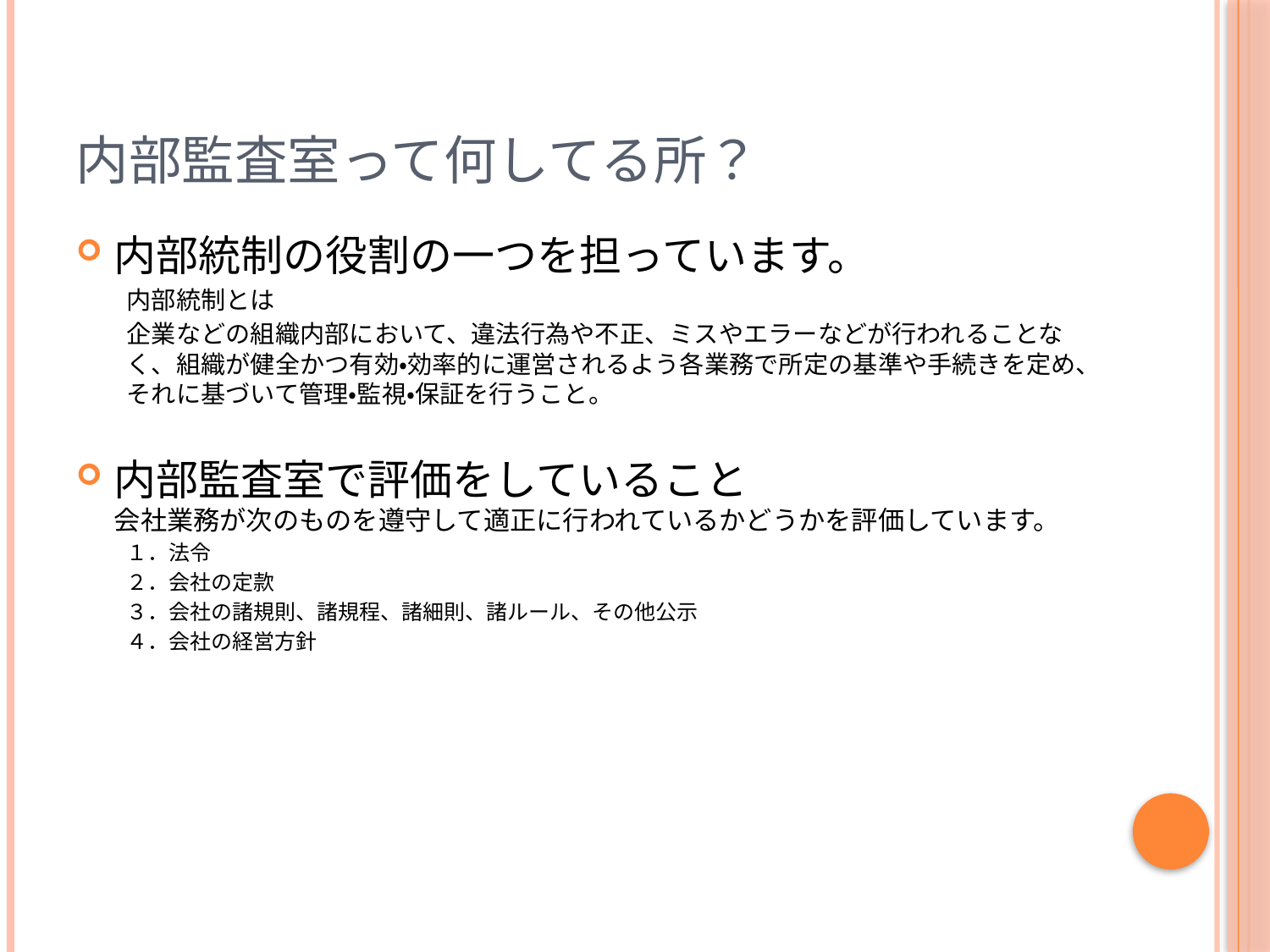

# 内部監査室って何してる所？
内部統制の役割の一つを担っています。
内部統制とは
企業などの組織内部において、違法行為や不正、ミスやエラーなどが行われることなく、組織が健全かつ有効・効率的に運営されるよう各業務で所定の基準や手続きを定め、それに基づいて管理・監視・保証を行うこと。

内部監査室で評価をしていること
会社業務が次のものを遵守して適正に行われているかどうかを評価しています。
１．法令
２．会社の定款
３．会社の諸規則、諸規程、諸細則、諸ルール、その他公示
４．会社の経営方針